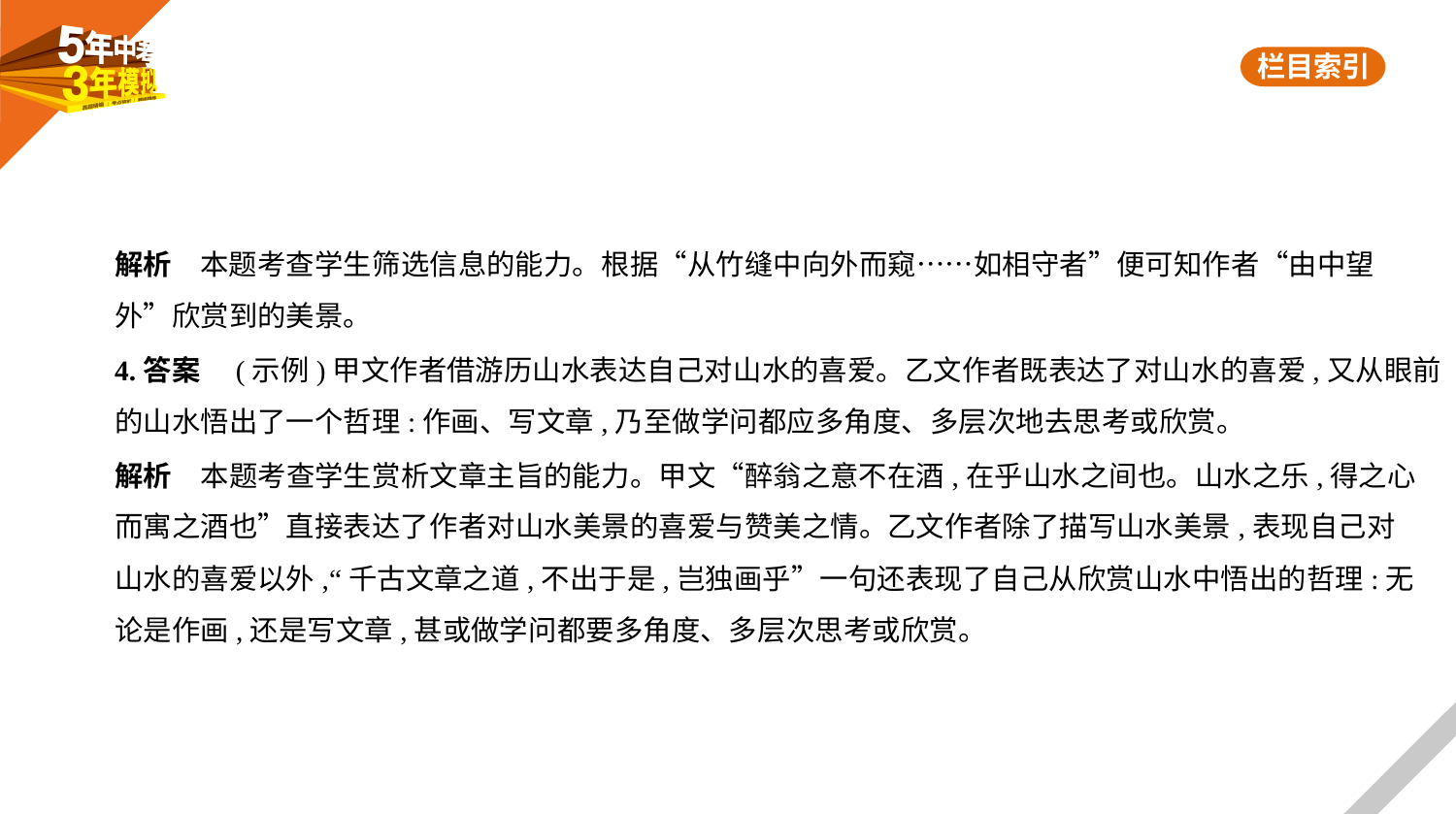

解析　本题考查学生筛选信息的能力。根据“从竹缝中向外而窥……如相守者”便可知作者“由中望
外”欣赏到的美景。
4.答案　(示例)甲文作者借游历山水表达自己对山水的喜爱。乙文作者既表达了对山水的喜爱,又从眼前
的山水悟出了一个哲理:作画、写文章,乃至做学问都应多角度、多层次地去思考或欣赏。
解析　本题考查学生赏析文章主旨的能力。甲文“醉翁之意不在酒,在乎山水之间也。山水之乐,得之心
而寓之酒也”直接表达了作者对山水美景的喜爱与赞美之情。乙文作者除了描写山水美景,表现自己对
山水的喜爱以外,“千古文章之道,不出于是,岂独画乎”一句还表现了自己从欣赏山水中悟出的哲理:无
论是作画,还是写文章,甚或做学问都要多角度、多层次思考或欣赏。